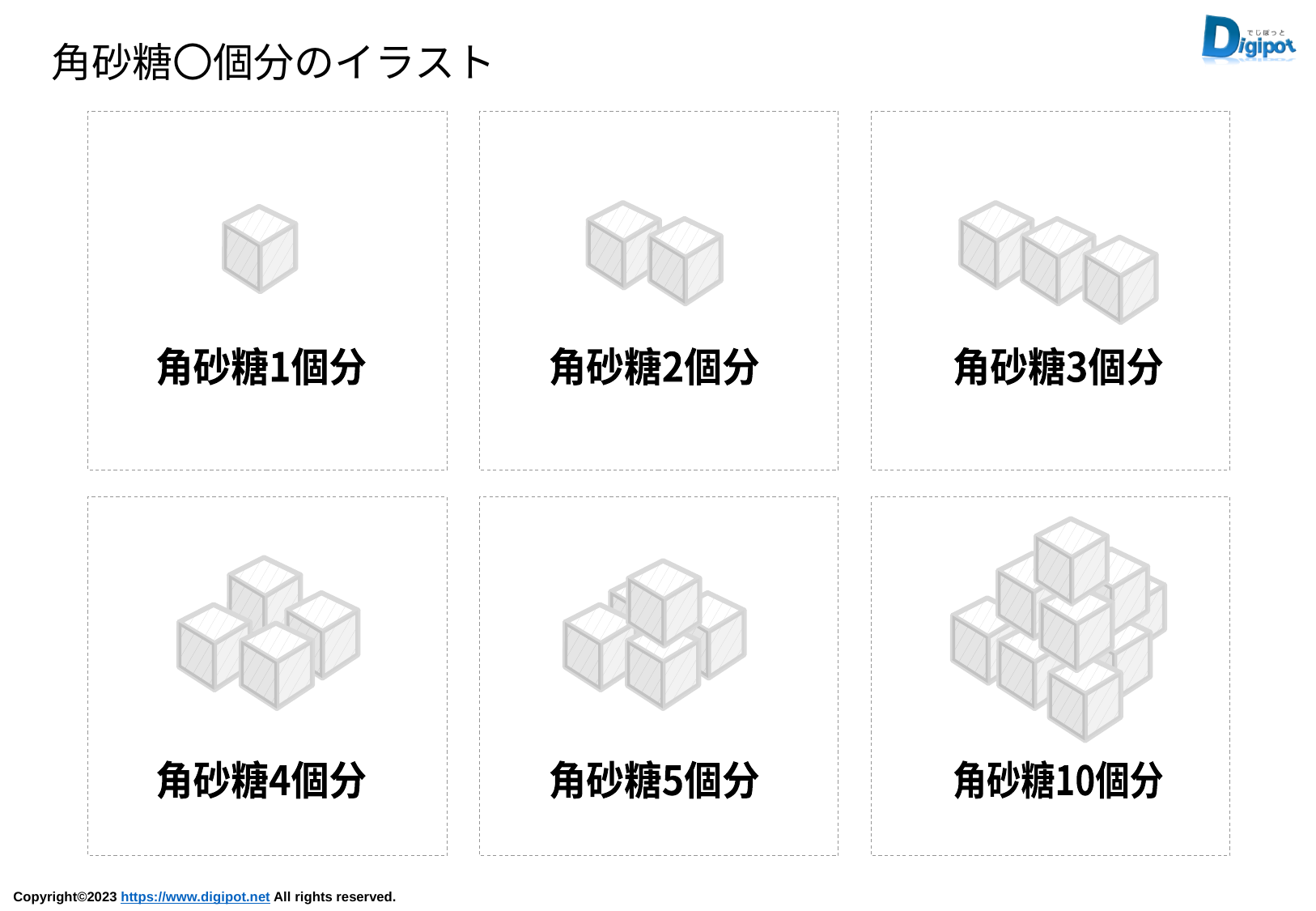

角砂糖〇個分のイラスト

角砂糖1個分
角砂糖2個分
角砂糖3個分

角砂糖4個分
角砂糖5個分
角砂糖10個分